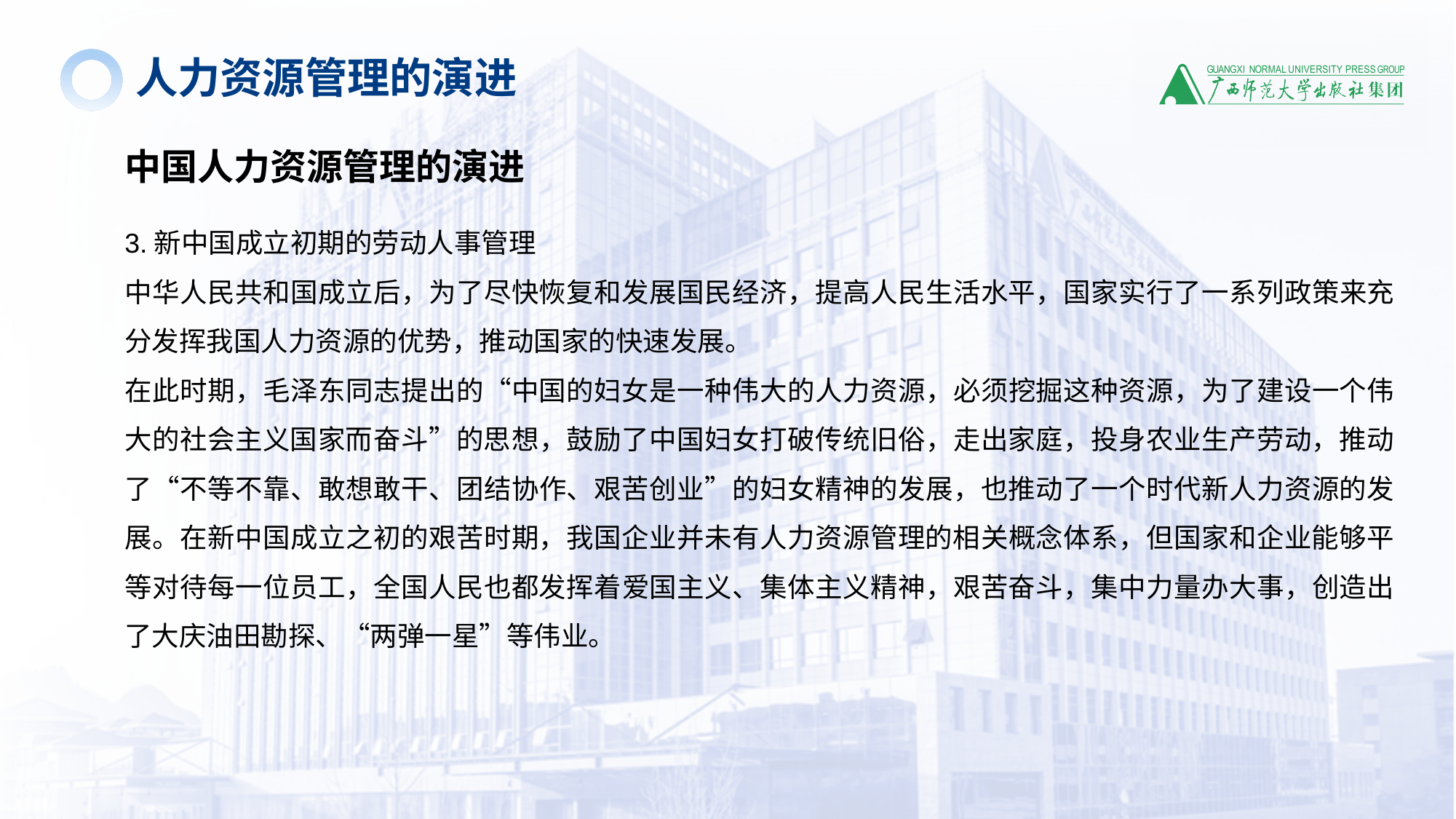

人力资源管理的演进

中国人力资源管理的演进
3.新中国成立初期的劳动人事管理
中华人民共和国成立后，为了尽快恢复和发展国民经济，提高人民生活水平，国家实行了一系列政策来充分发挥我国人力资源的优势，推动国家的快速发展。
在此时期，毛泽东同志提出的“中国的妇女是一种伟大的人力资源，必须挖掘这种资源，为了建设一个伟大的社会主义国家而奋斗”的思想，鼓励了中国妇女打破传统旧俗，走出家庭，投身农业生产劳动，推动了“不等不靠、敢想敢干、团结协作、艰苦创业”的妇女精神的发展，也推动了一个时代新人力资源的发展。在新中国成立之初的艰苦时期，我国企业并未有人力资源管理的相关概念体系，但国家和企业能够平等对待每一位员工，全国人民也都发挥着爱国主义、集体主义精神，艰苦奋斗，集中力量办大事，创造出了大庆油田勘探、“两弹一星”等伟业。